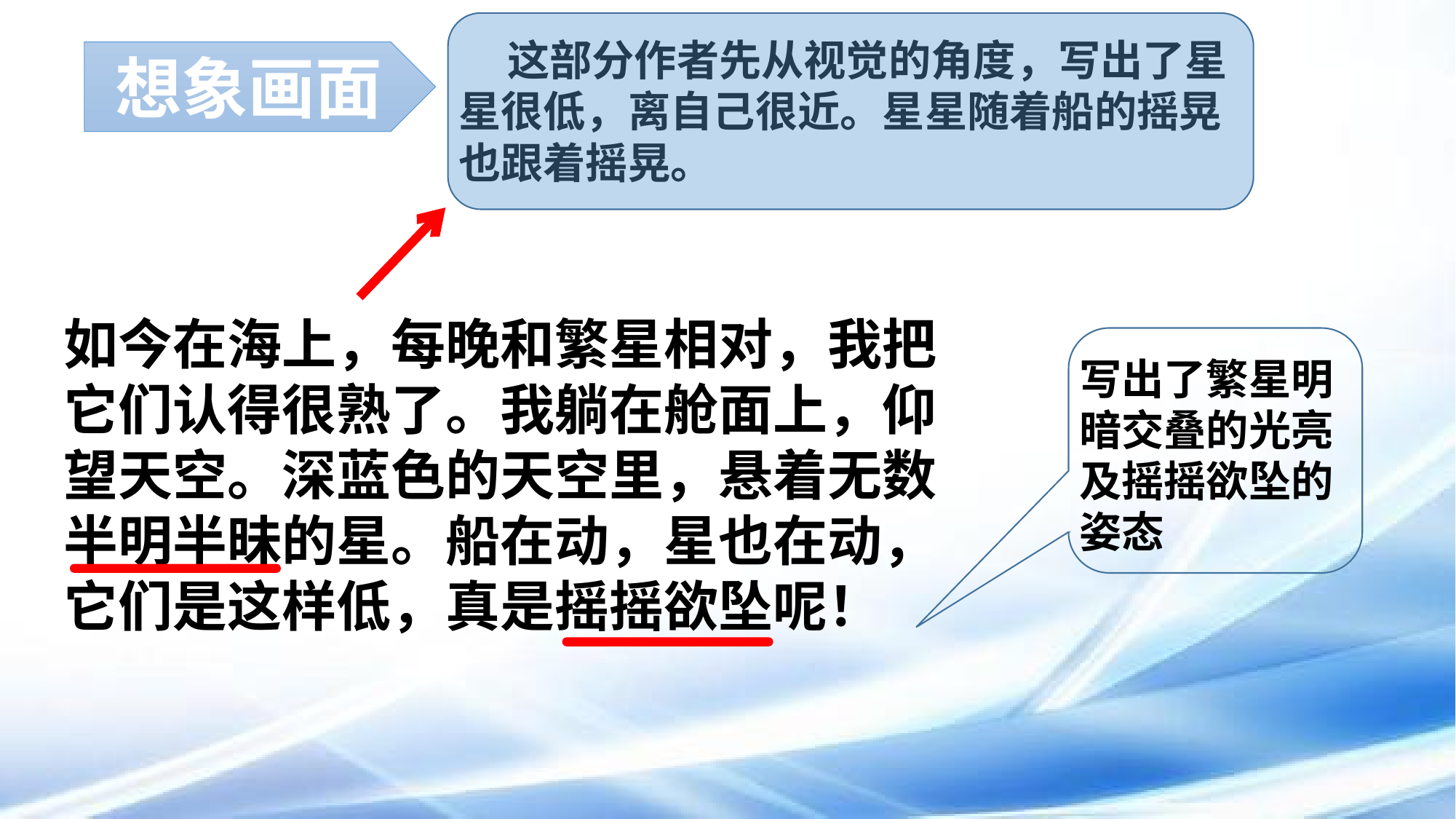

这部分作者先从视觉的角度，写出了星星很低，离自己很近。星星随着船的摇晃也跟着摇晃。
想象画面
如今在海上，每晚和繁星相对，我把它们认得很熟了。我躺在舱面上，仰望天空。深蓝色的天空里，悬着无数半明半昧的星。船在动，星也在动，它们是这样低，真是摇摇欲坠呢！

写出了繁星明暗交叠的光亮及摇摇欲坠的姿态